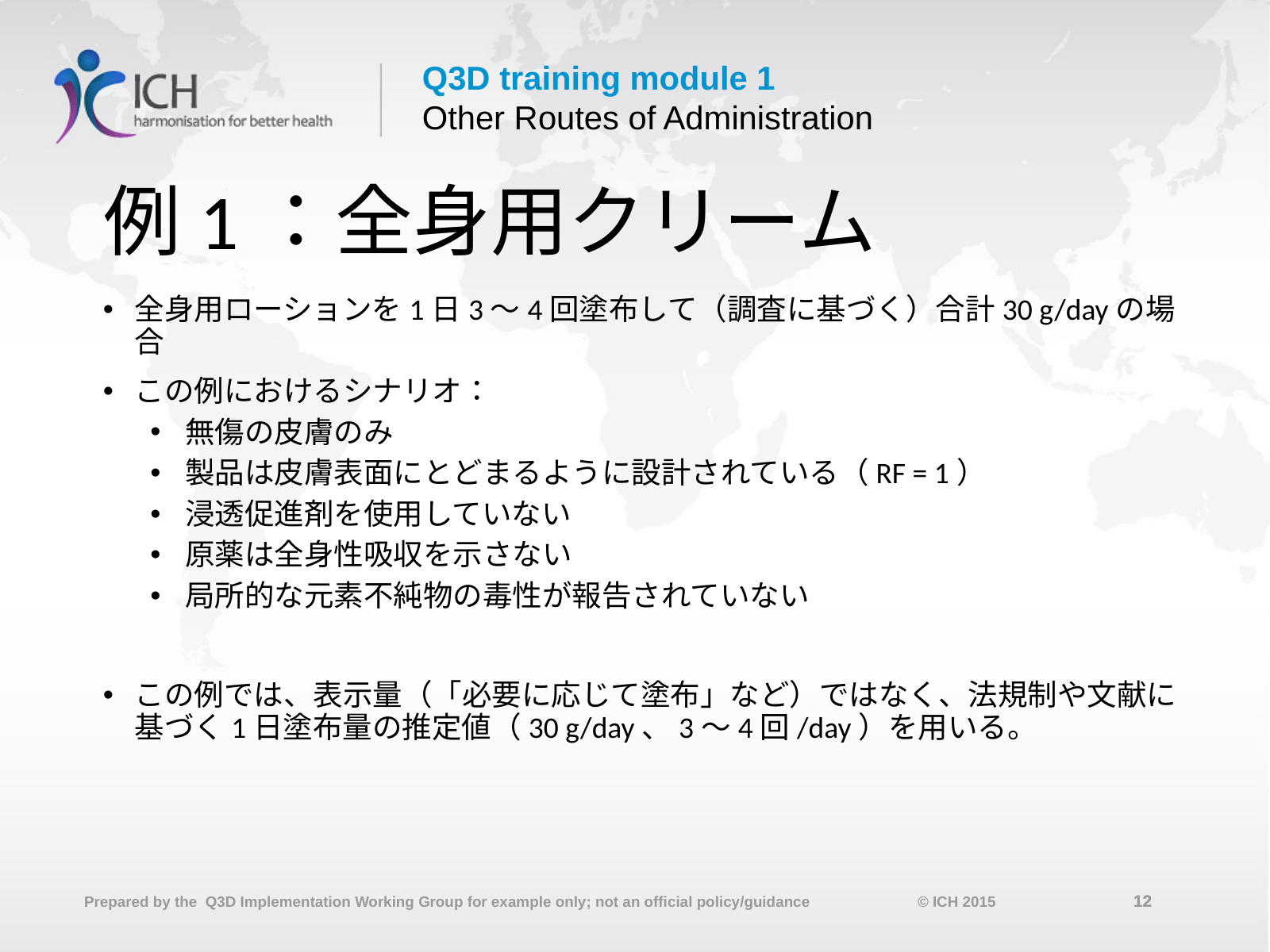

# 例1：全身用クリーム
全身用ローションを1日3～4回塗布して（調査に基づく）合計30 g/dayの場合
この例におけるシナリオ：
無傷の皮膚のみ
製品は皮膚表面にとどまるように設計されている（RF = 1）
浸透促進剤を使用していない
原薬は全身性吸収を示さない
局所的な元素不純物の毒性が報告されていない

この例では、表示量（「必要に応じて塗布」など）ではなく、法規制や文献に基づく1日塗布量の推定値（30 g/day、3～4回/day）を用いる。